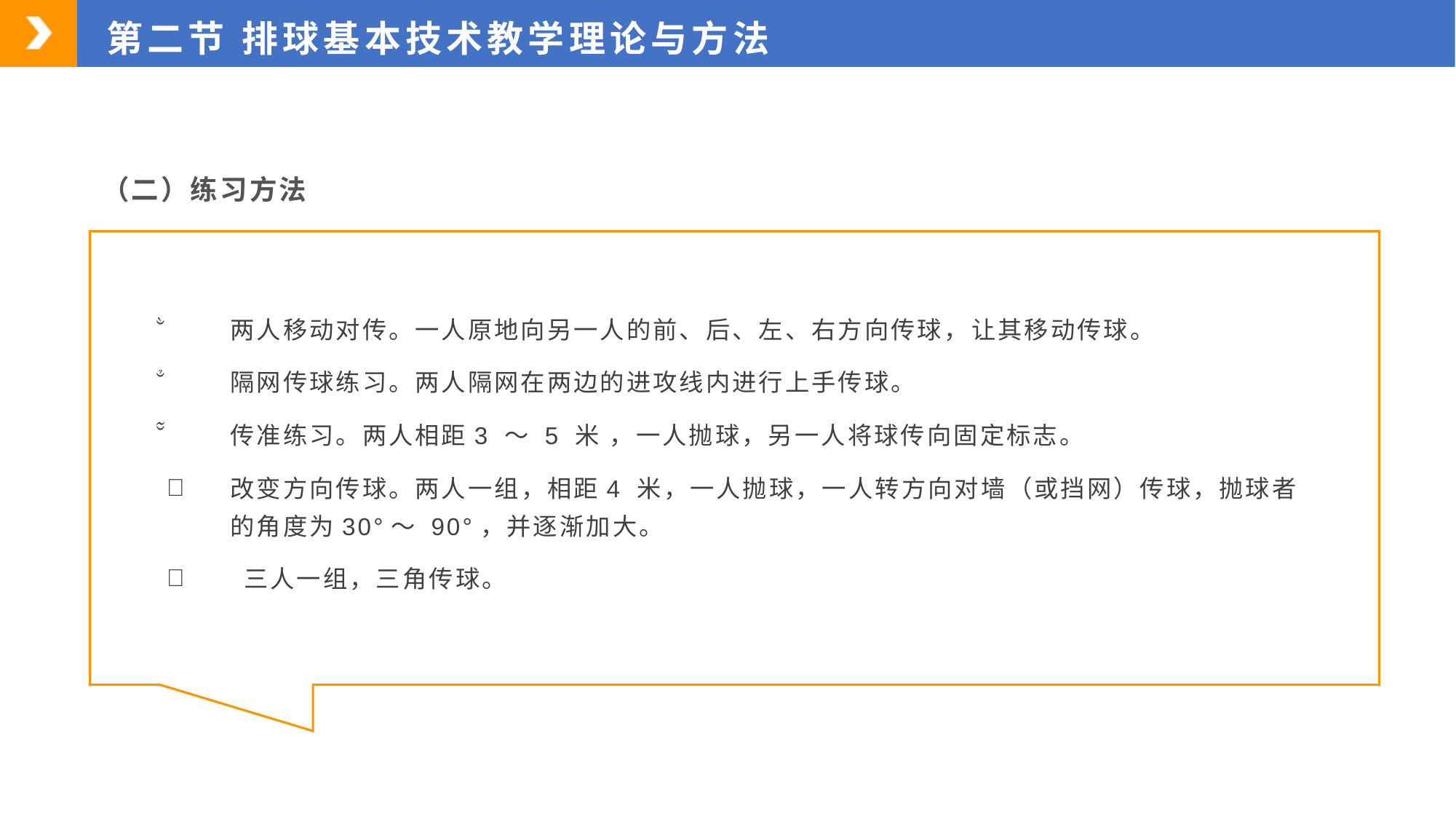

第二节 排球基本技术教学理论与方法
（二）练习方法

两人移动对传。一人原地向另一人的前、后、左、右方向传球，让其移动传球。
隔网传球练习。两人隔网在两边的进攻线内进行上手传球。
传准练习。两人相距3 ～ 5 米 ，一人抛球，另一人将球传向固定标志。
改变方向传球。两人一组，相距4 米，一人抛球，一人转方向对墙（或挡网）传球，抛球者的角度为30°～ 90°，并逐渐加大。
 三人一组，三角传球。